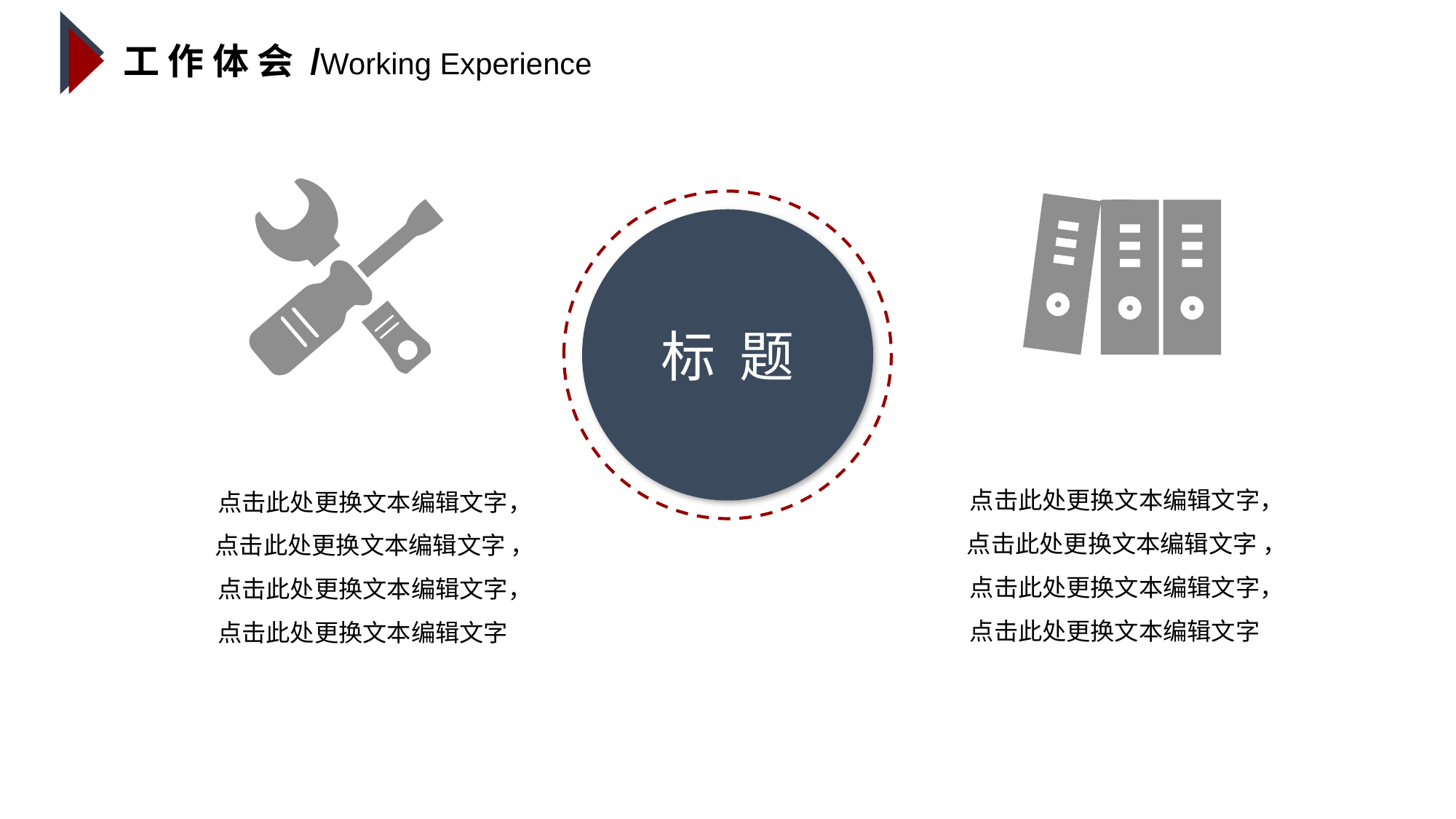

工 作 体 会 /Working Experience

标  题

点击此处更换文本编辑文字，点击此处更换文本编辑文字 ，点击此处更换文本编辑文字，点击此处更换文本编辑文字
点击此处更换文本编辑文字，点击此处更换文本编辑文字 ，点击此处更换文本编辑文字，点击此处更换文本编辑文字